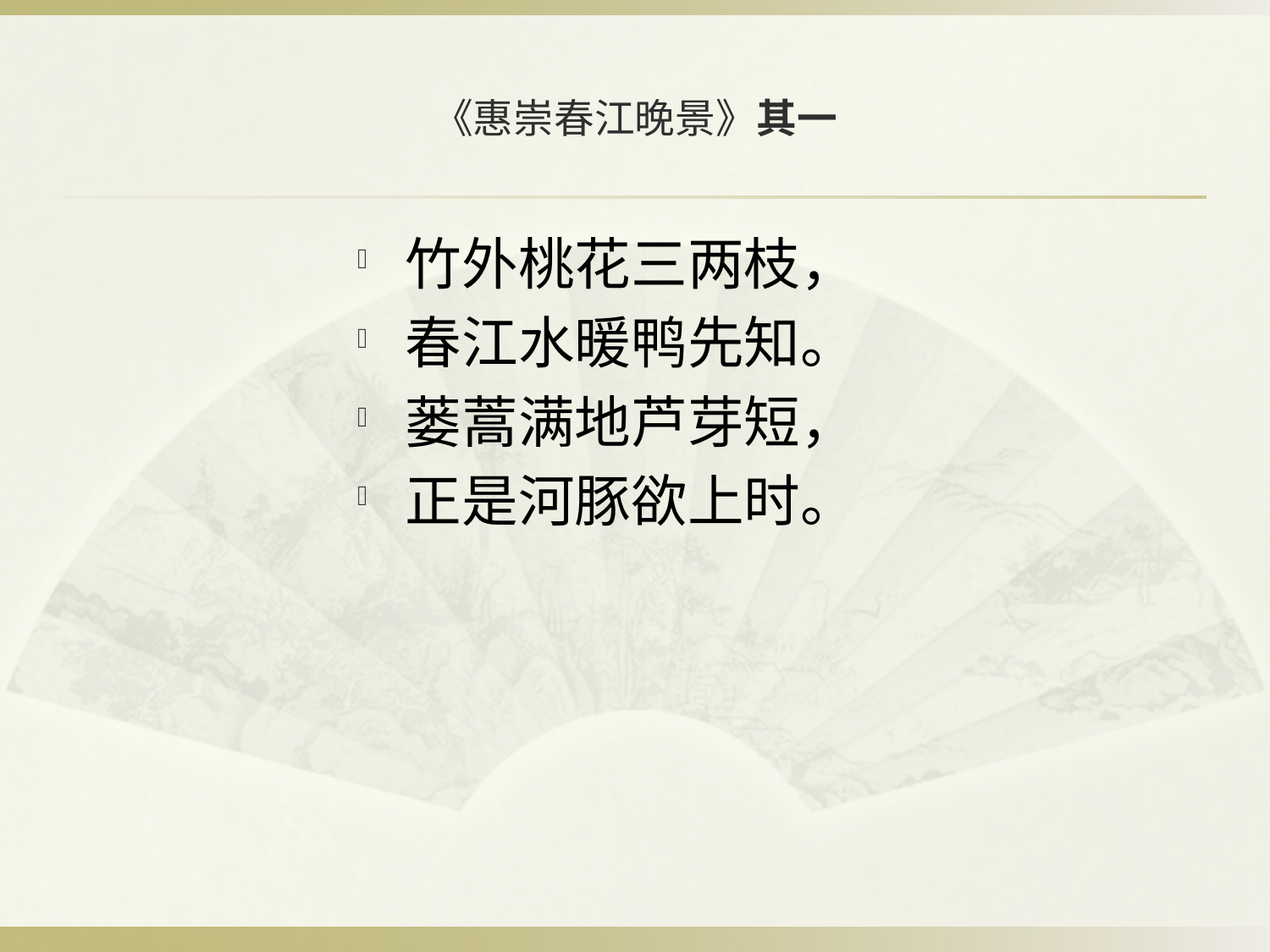

# 《惠崇春江晚景》其一
竹外桃花三两枝，
春江水暖鸭先知。
蒌蒿满地芦芽短，
正是河豚欲上时。